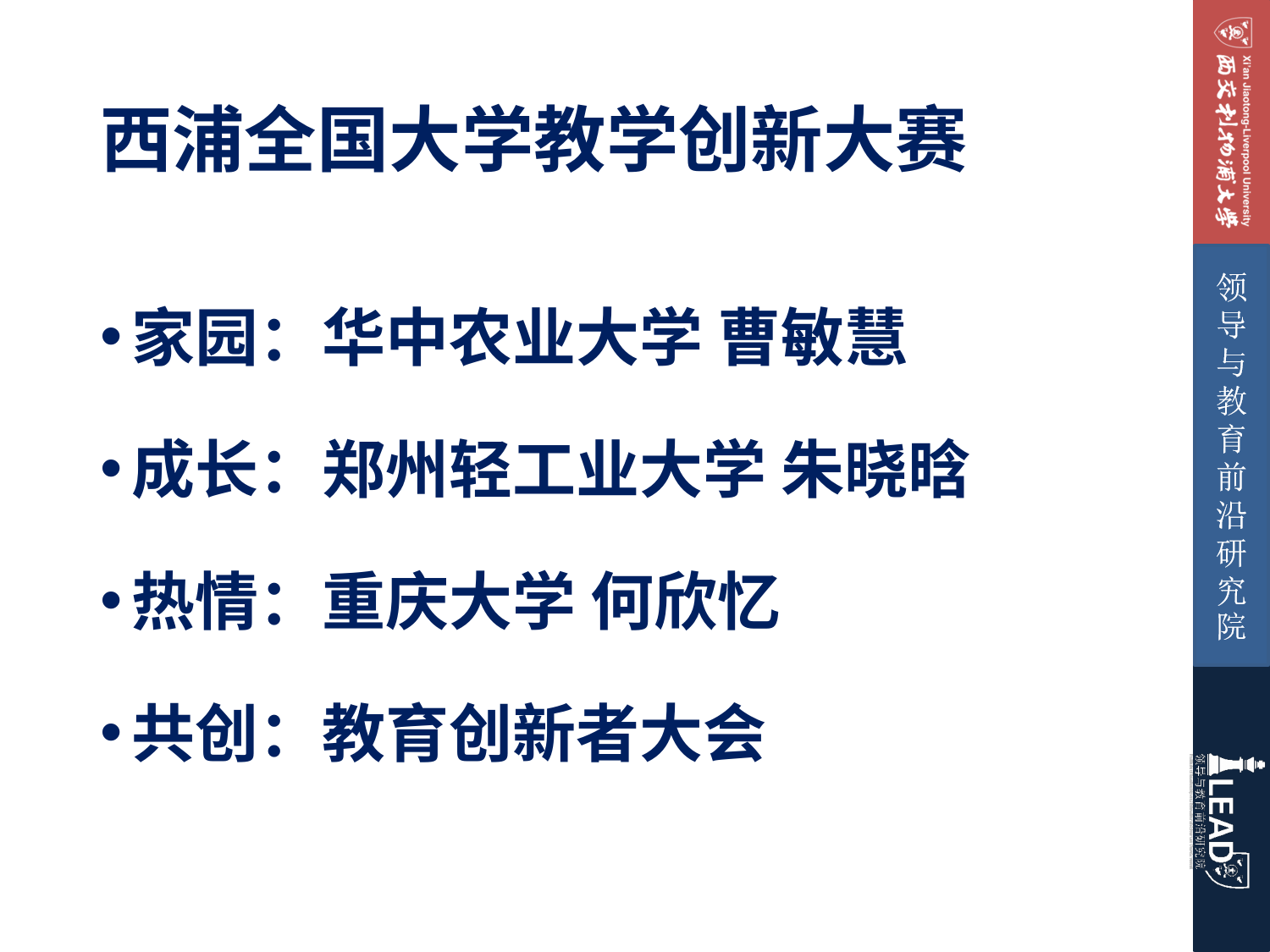

# 西浦全国大学教学创新大赛
家园：华中农业大学 曹敏慧
成长：郑州轻工业大学 朱晓晗
热情：重庆大学 何欣忆
共创：教育创新者大会